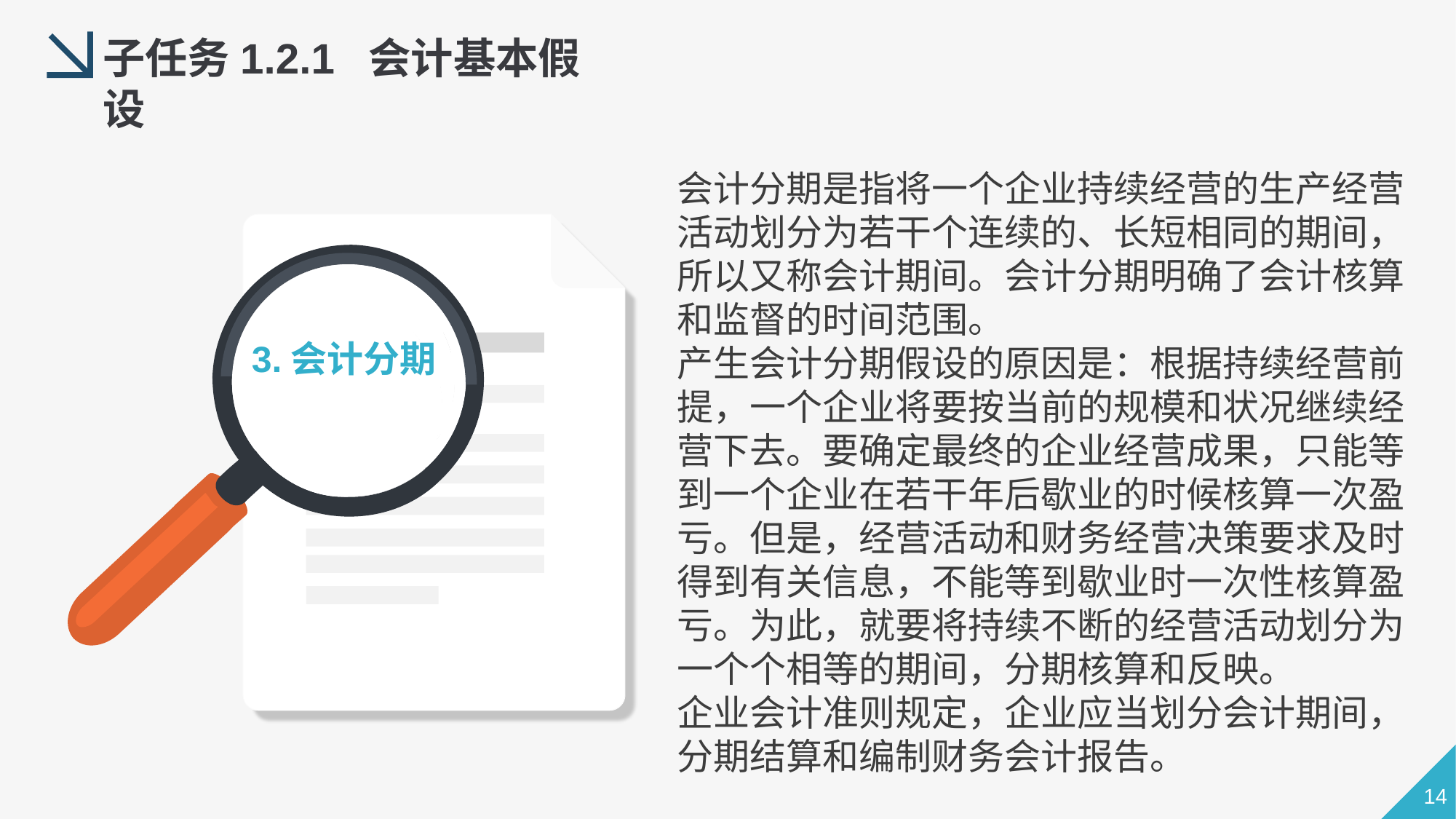

子任务1.2.1  会计基本假设

会计分期是指将一个企业持续经营的生产经营活动划分为若干个连续的、长短相同的期间，所以又称会计期间。会计分期明确了会计核算和监督的时间范围。
产生会计分期假设的原因是：根据持续经营前提，一个企业将要按当前的规模和状况继续经营下去。要确定最终的企业经营成果，只能等到一个企业在若干年后歇业的时候核算一次盈亏。但是，经营活动和财务经营决策要求及时得到有关信息，不能等到歇业时一次性核算盈亏。为此，就要将持续不断的经营活动划分为一个个相等的期间，分期核算和反映。
企业会计准则规定，企业应当划分会计期间，分期结算和编制财务会计报告。

3.会计分期